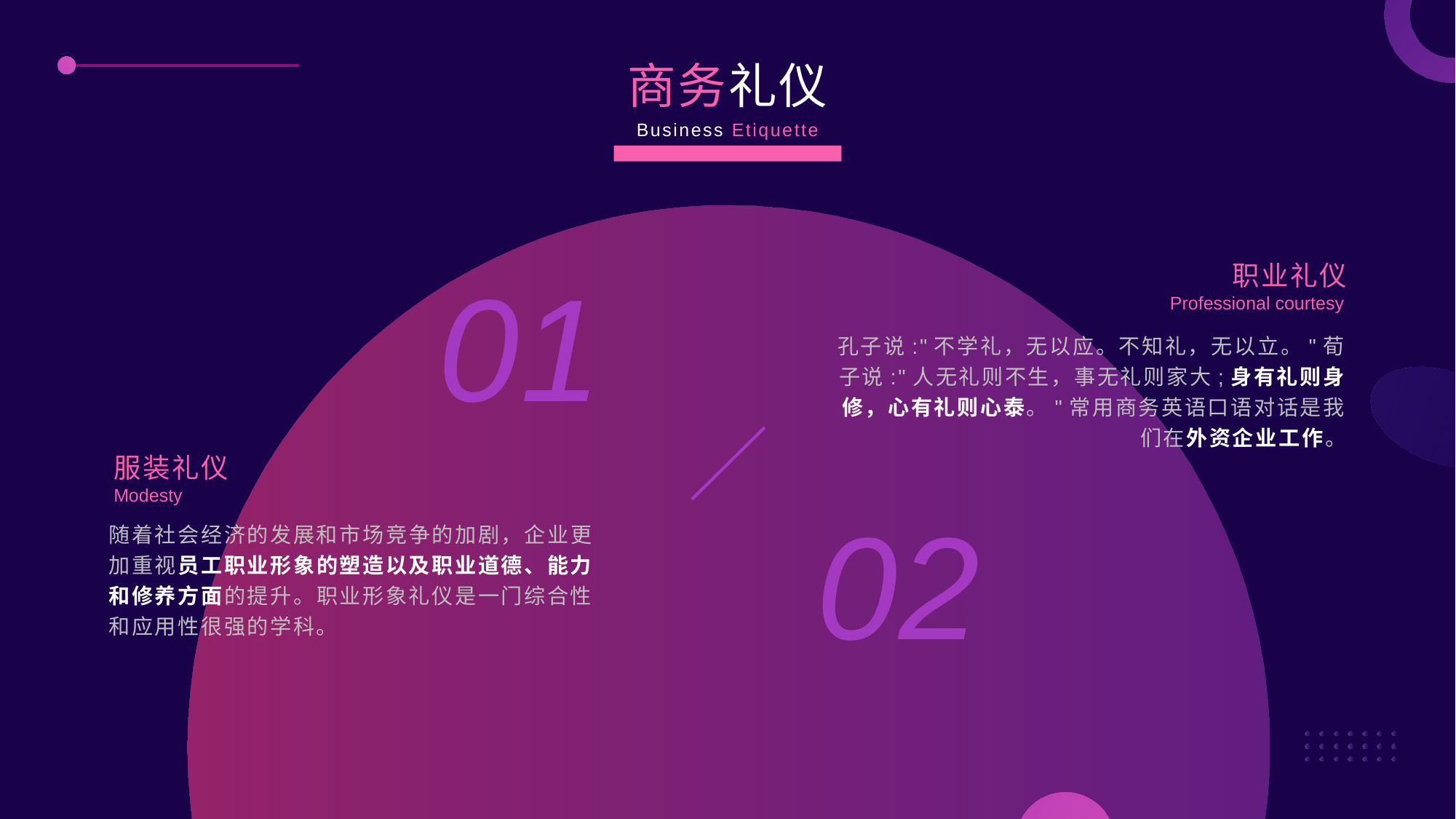

商务礼仪

Business Etiquette

01
02
职业礼仪
Professional courtesy
孔子说:"不学礼，无以应。不知礼，无以立。"荀子说:"人无礼则不生，事无礼则家大;身有礼则身修，心有礼则心泰。"常用商务英语口语对话是我们在外资企业工作。

服装礼仪
 Modesty
随着社会经济的发展和市场竞争的加剧，企业更加重视员工职业形象的塑造以及职业道德、能力和修养方面的提升。职业形象礼仪是一门综合性和应用性很强的学科。